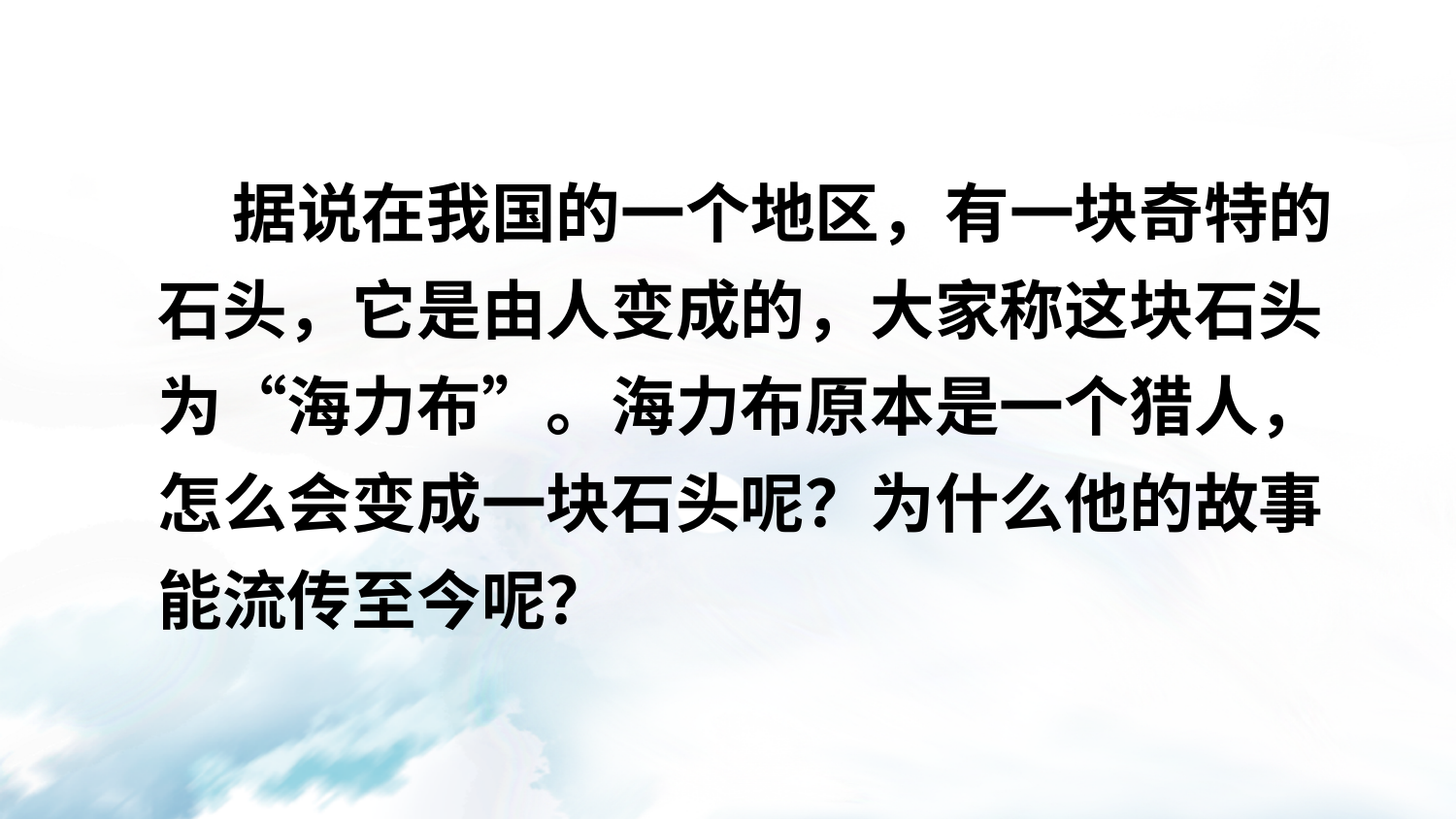

据说在我国的一个地区，有一块奇特的石头，它是由人变成的，大家称这块石头为“海力布”。海力布原本是一个猎人，怎么会变成一块石头呢？为什么他的故事能流传至今呢？